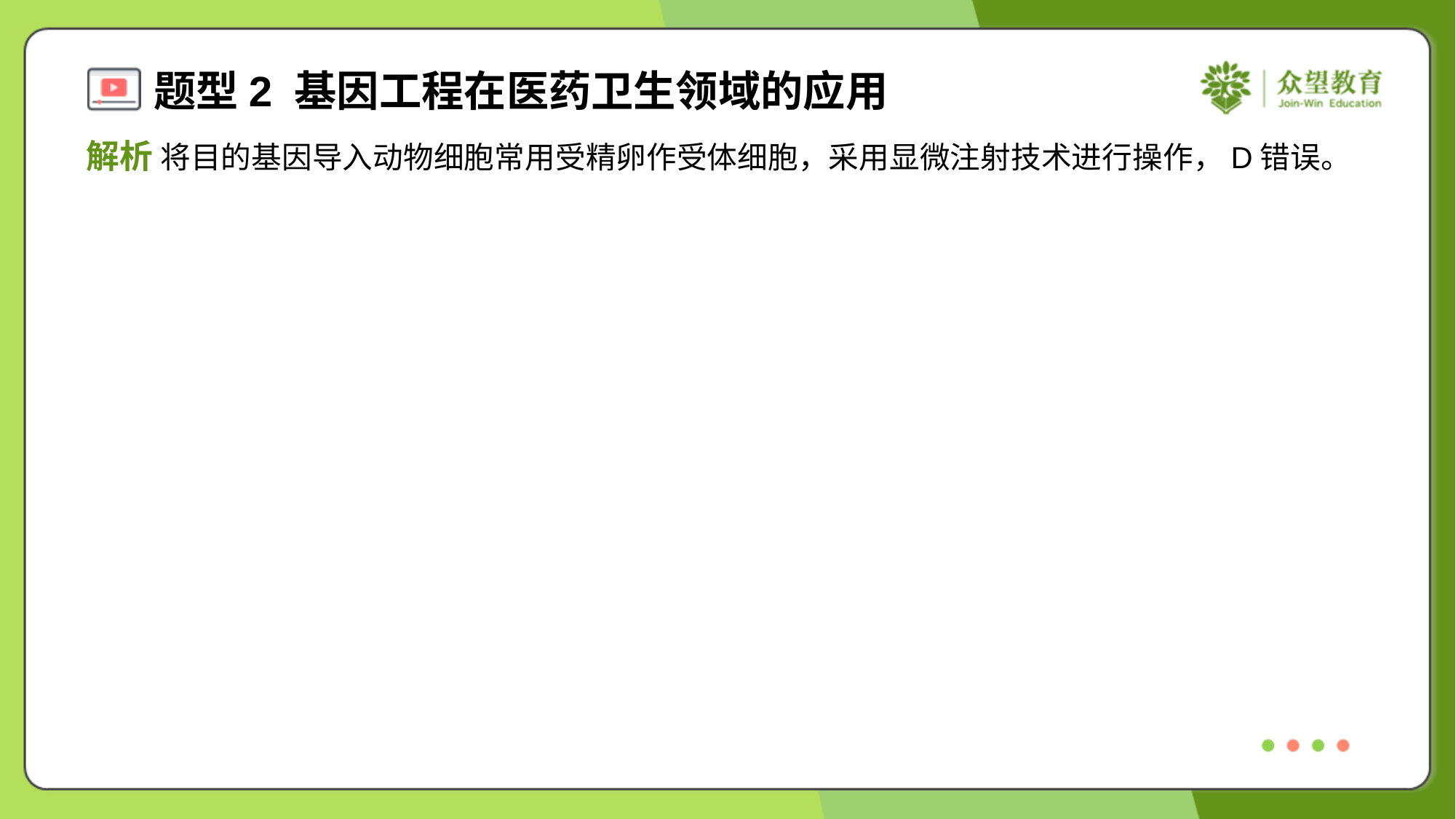

解析 将目的基因导入动物细胞常用受精卵作受体细胞，采用显微注射技术进行操作，D错误。